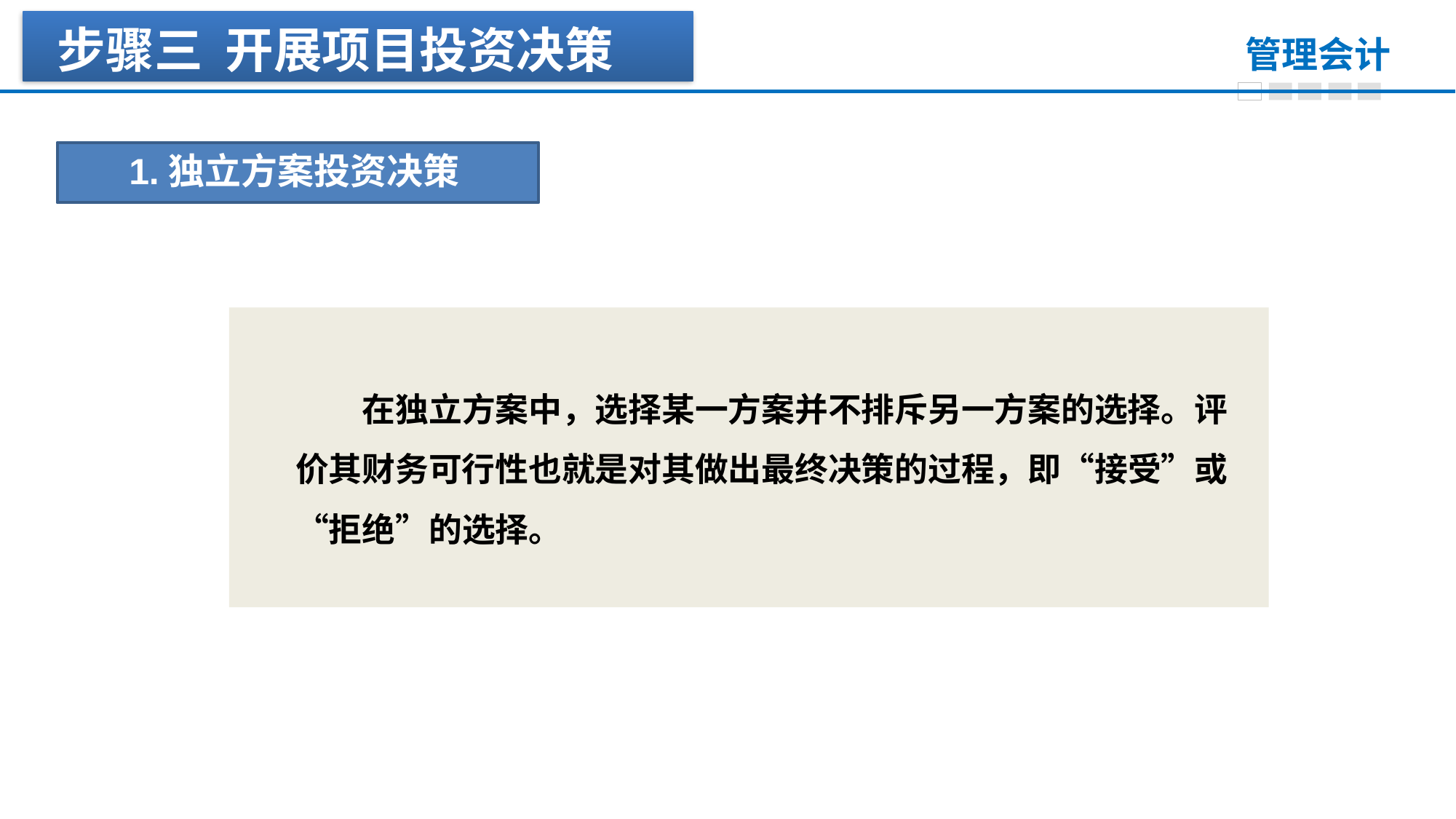

步骤三  开展项目投资决策

1.独立方案投资决策

　　在独立方案中，选择某一方案并不排斥另一方案的选择。评价其财务可行性也就是对其做出最终决策的过程，即“接受”或“拒绝”的选择。